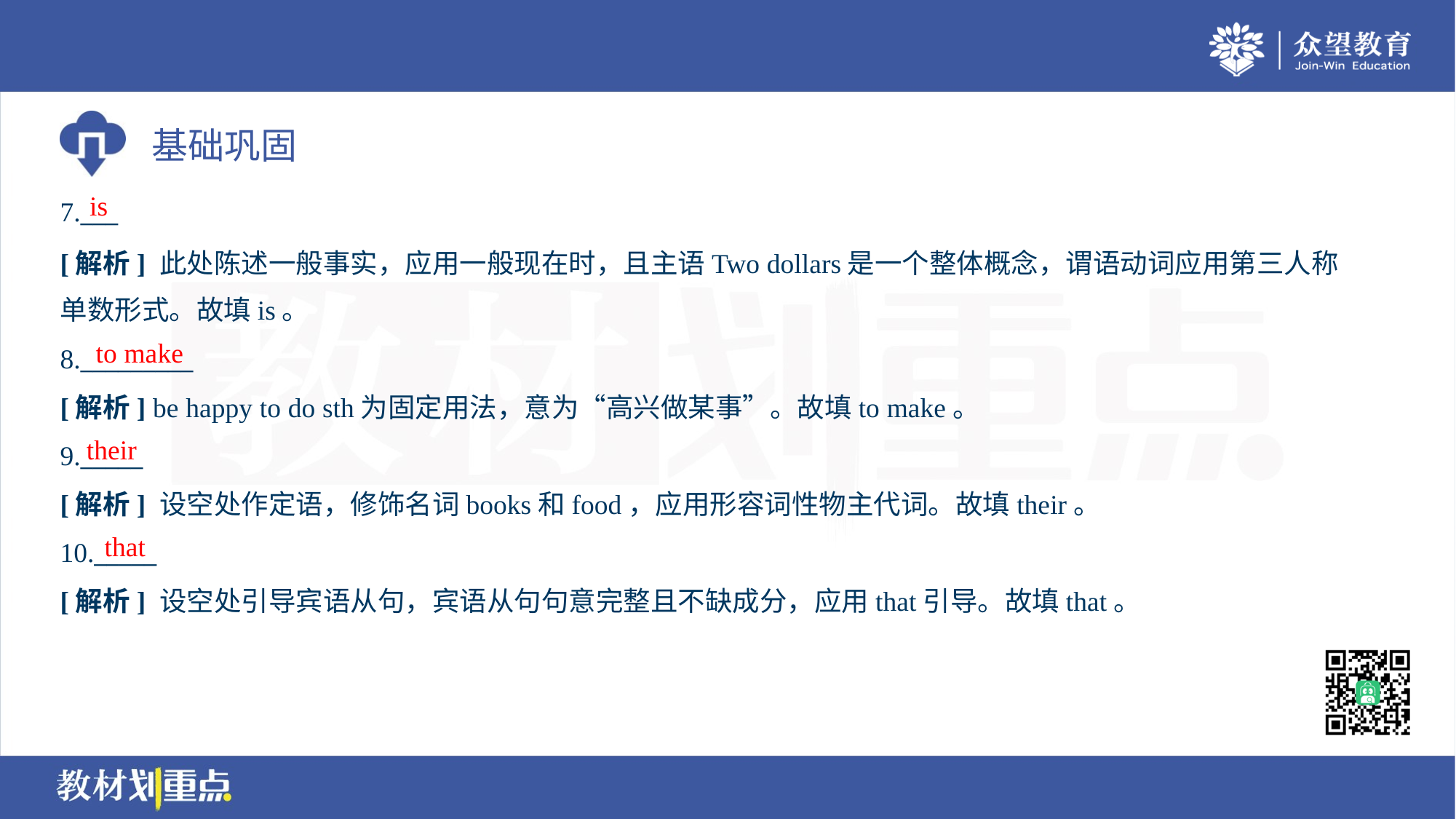

is
7.___
[解析] 此处陈述一般事实，应用一般现在时，且主语Two dollars是一个整体概念，谓语动词应用第三人称
单数形式。故填is。
to make
8._________
[解析] be happy to do sth为固定用法，意为“高兴做某事”。故填to make。
their
9._____
[解析] 设空处作定语，修饰名词books和food，应用形容词性物主代词。故填their。
that
10._____
[解析] 设空处引导宾语从句，宾语从句句意完整且不缺成分，应用that引导。故填that。